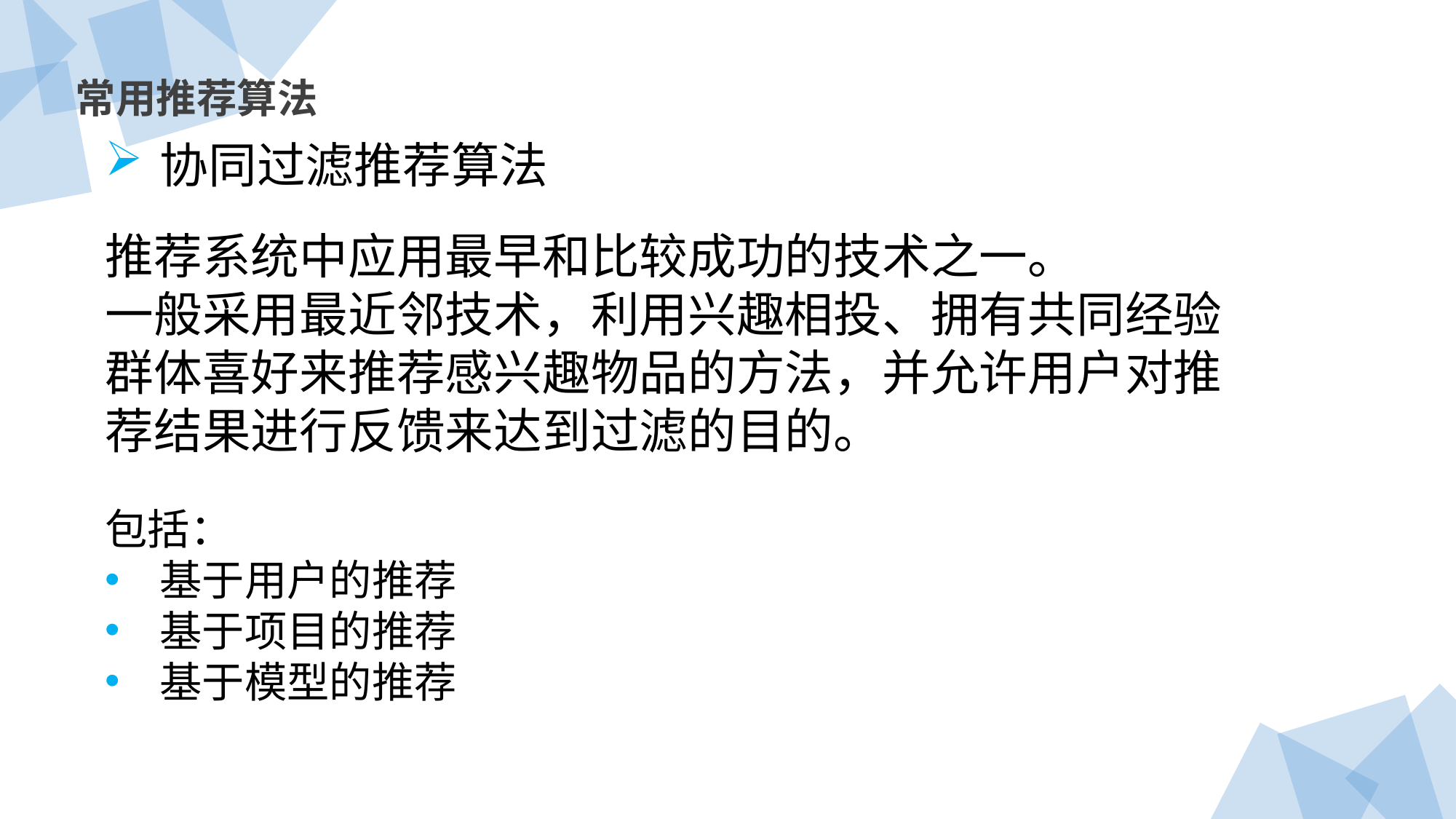

常用推荐算法
协同过滤推荐算法

推荐系统中应用最早和比较成功的技术之一。
一般采用最近邻技术，利用兴趣相投、拥有共同经验群体喜好来推荐感兴趣物品的方法，并允许用户对推荐结果进行反馈来达到过滤的目的。

包括：
基于用户的推荐
基于项目的推荐
基于模型的推荐